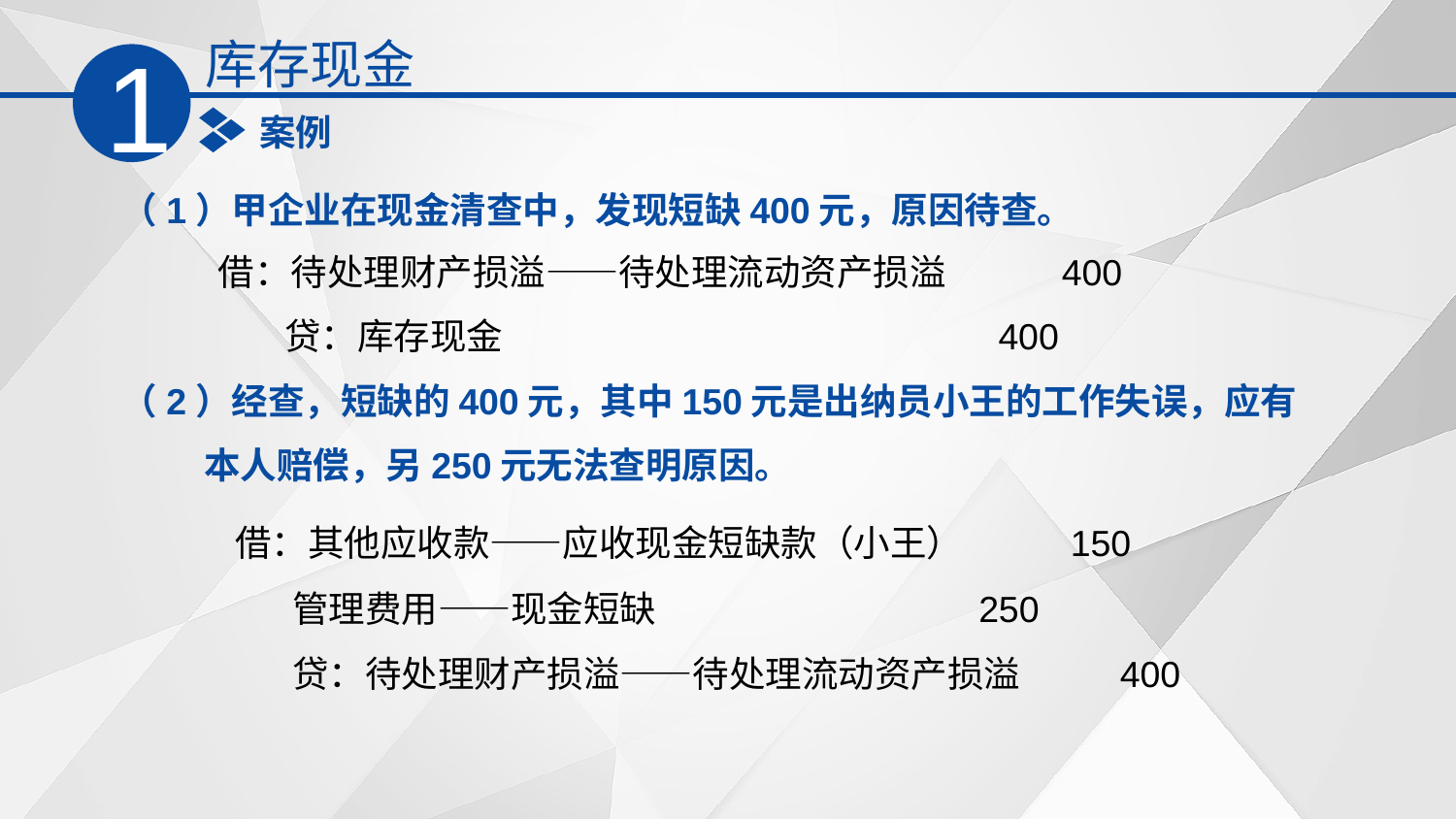

库存现金
1

案例

（1）甲企业在现金清查中，发现短缺400元，原因待查。

（2）经查，短缺的400元，其中150元是出纳员小王的工作失误，应有
         本人赔偿，另250元无法查明原因。
借：待处理财产损溢——待处理流动资产损溢             400
       贷：库存现金                                                           400
 借：其他应收款——应收现金短缺款（小王）            150
        管理费用——现金短缺                                      250
        贷：待处理财产损溢——待处理流动资产损溢           400